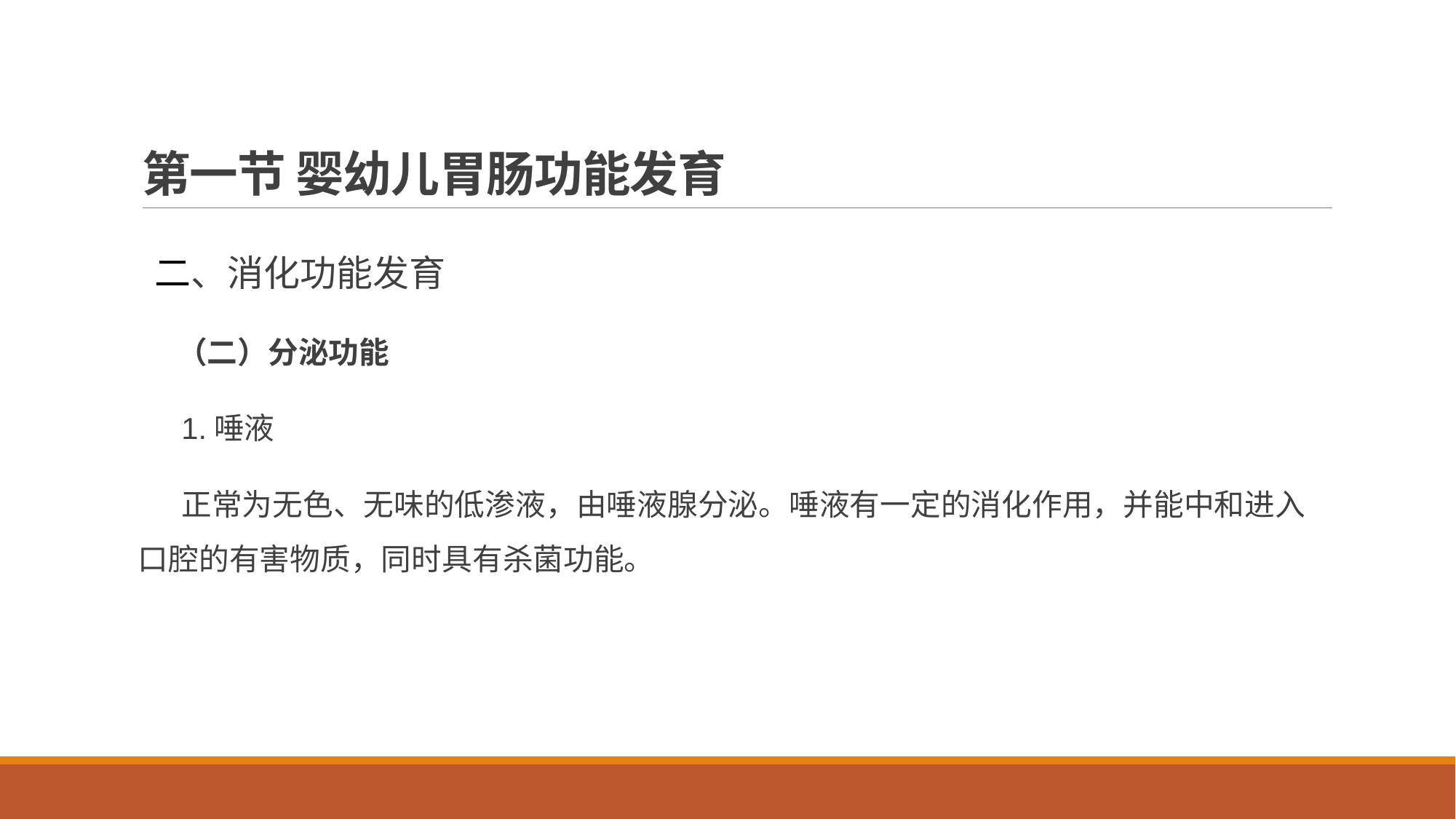

# 第一节 婴幼儿胃肠功能发育
二、消化功能发育
（二）分泌功能
1.唾液
正常为无色、无味的低渗液，由唾液腺分泌。唾液有一定的消化作用，并能中和进入口腔的有害物质，同时具有杀菌功能。